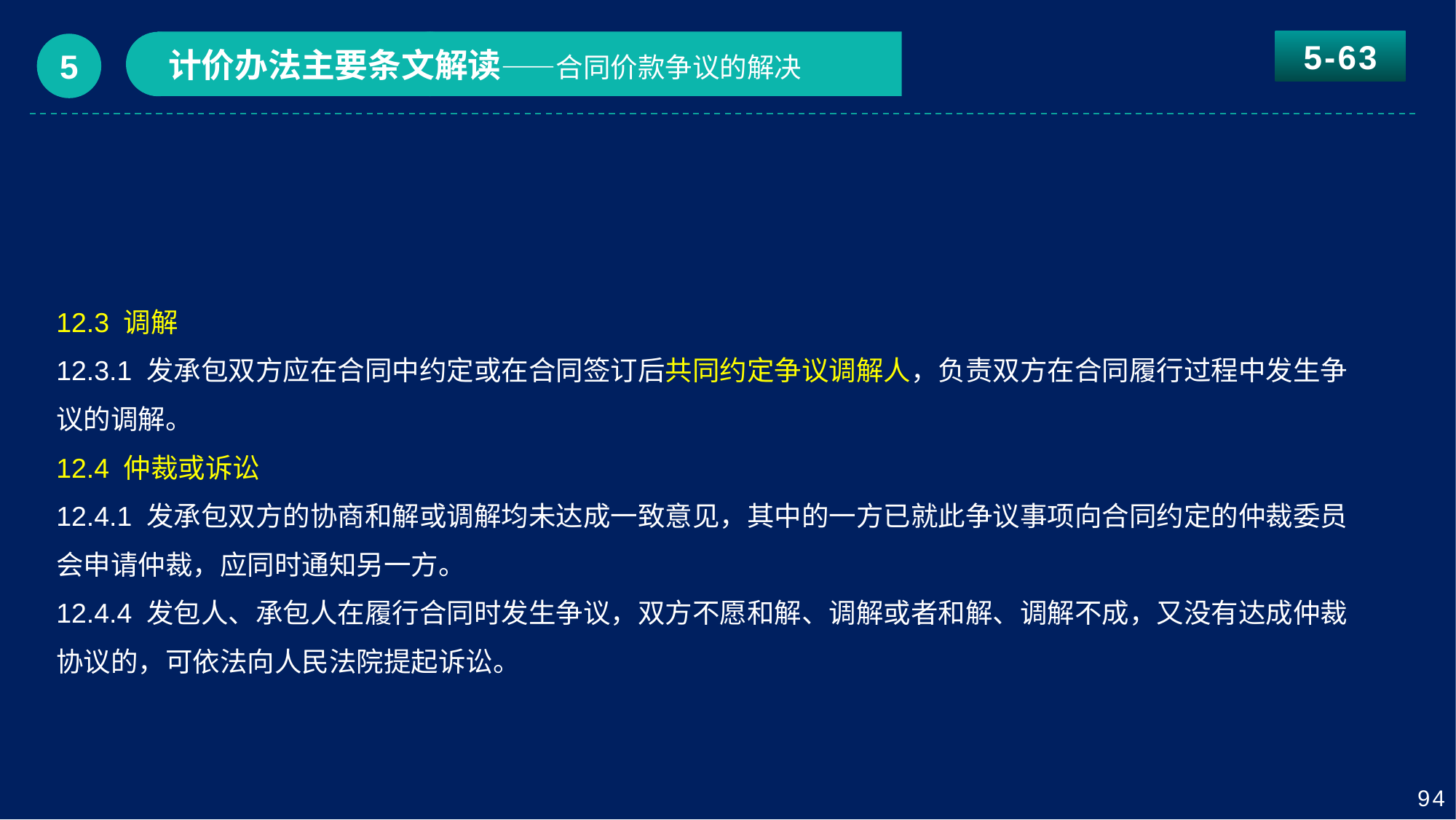

5-63
计价办法主要条文解读——合同价款争议的解决

5
12.3 调解
12.3.1 发承包双方应在合同中约定或在合同签订后共同约定争议调解人，负责双方在合同履行过程中发生争议的调解。
12.4 仲裁或诉讼
12.4.1 发承包双方的协商和解或调解均未达成一致意见，其中的一方已就此争议事项向合同约定的仲裁委员会申请仲裁，应同时通知另一方。
12.4.4 发包人、承包人在履行合同时发生争议，双方不愿和解、调解或者和解、调解不成，又没有达成仲裁协议的，可依法向人民法院提起诉讼。
94